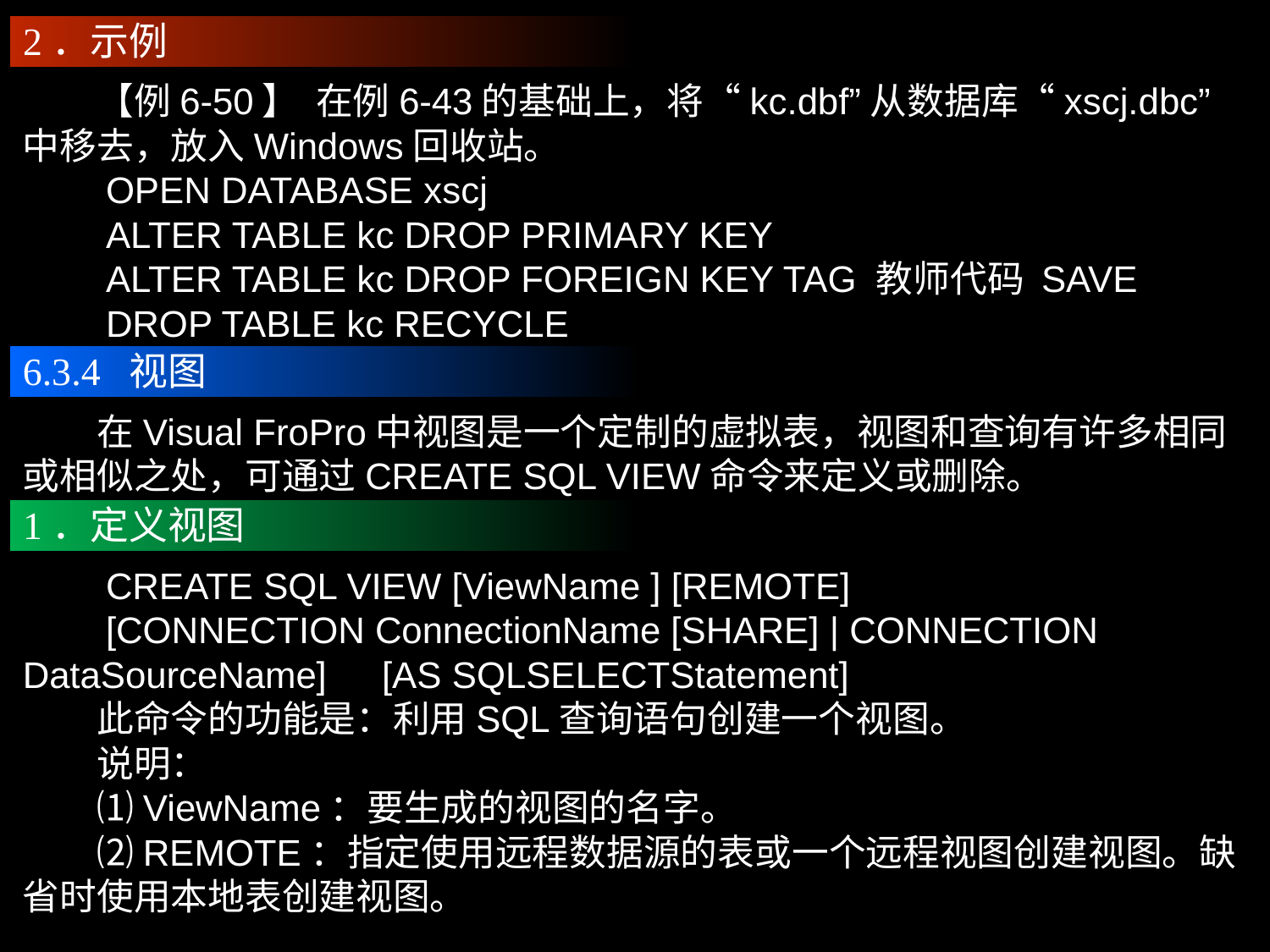

2．示例
　　【例6-50】  在例6-43的基础上，将“kc.dbf”从数据库“xscj.dbc” 中移去，放入Windows回收站。
　　OPEN DATABASE xscj
　　ALTER TABLE kc DROP PRIMARY KEY
　　ALTER TABLE kc DROP FOREIGN KEY TAG 教师代码 SAVE
　　DROP TABLE kc RECYCLE
6.3.4  视图
　　在Visual FroPro中视图是一个定制的虚拟表，视图和查询有许多相同或相似之处，可通过CREATE SQL VIEW命令来定义或删除。
1．定义视图
　　CREATE SQL VIEW [ViewName ] [REMOTE]
　　[CONNECTION ConnectionName [SHARE] | CONNECTION 　　DataSourceName]　[AS SQLSELECTStatement]
　　此命令的功能是：利用SQL查询语句创建一个视图。
　　说明：
　　⑴ViewName：要生成的视图的名字。
　　⑵REMOTE：指定使用远程数据源的表或一个远程视图创建视图。缺省时使用本地表创建视图。